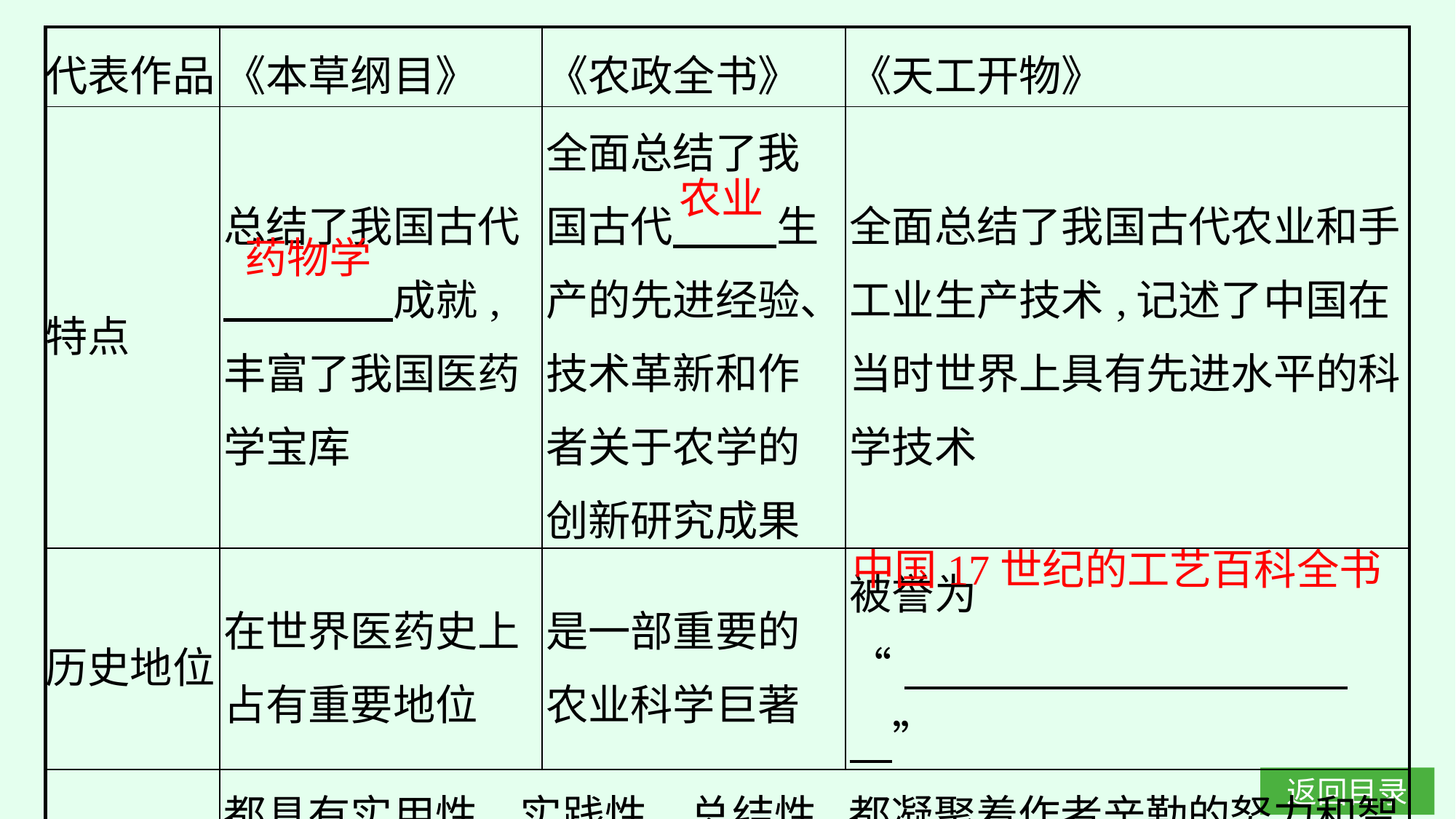

| 代表作品 | 《本草纲目》 | 《农政全书》 | 《天工开物》 |
| --- | --- | --- | --- |
| 特点 | 总结了我国古代 　　　　成就,丰富了我国医药学宝库 | 全面总结了我国古代　　 生产的先进经验、技术革新和作者关于农学的创新研究成果 | 全面总结了我国古代农业和手工业生产技术,记述了中国在当时世界上具有先进水平的科学技术 |
| 历史地位 | 在世界医药史上占有重要地位 | 是一部重要的农业科学巨著 | 被誉为 “　　　　 　　　　　” |
| 共同点 | 都具有实用性、实践性、总结性,都凝聚着作者辛勤的努力和智慧 |  |  |
农业
药物学
中国17世纪的工艺百科全书